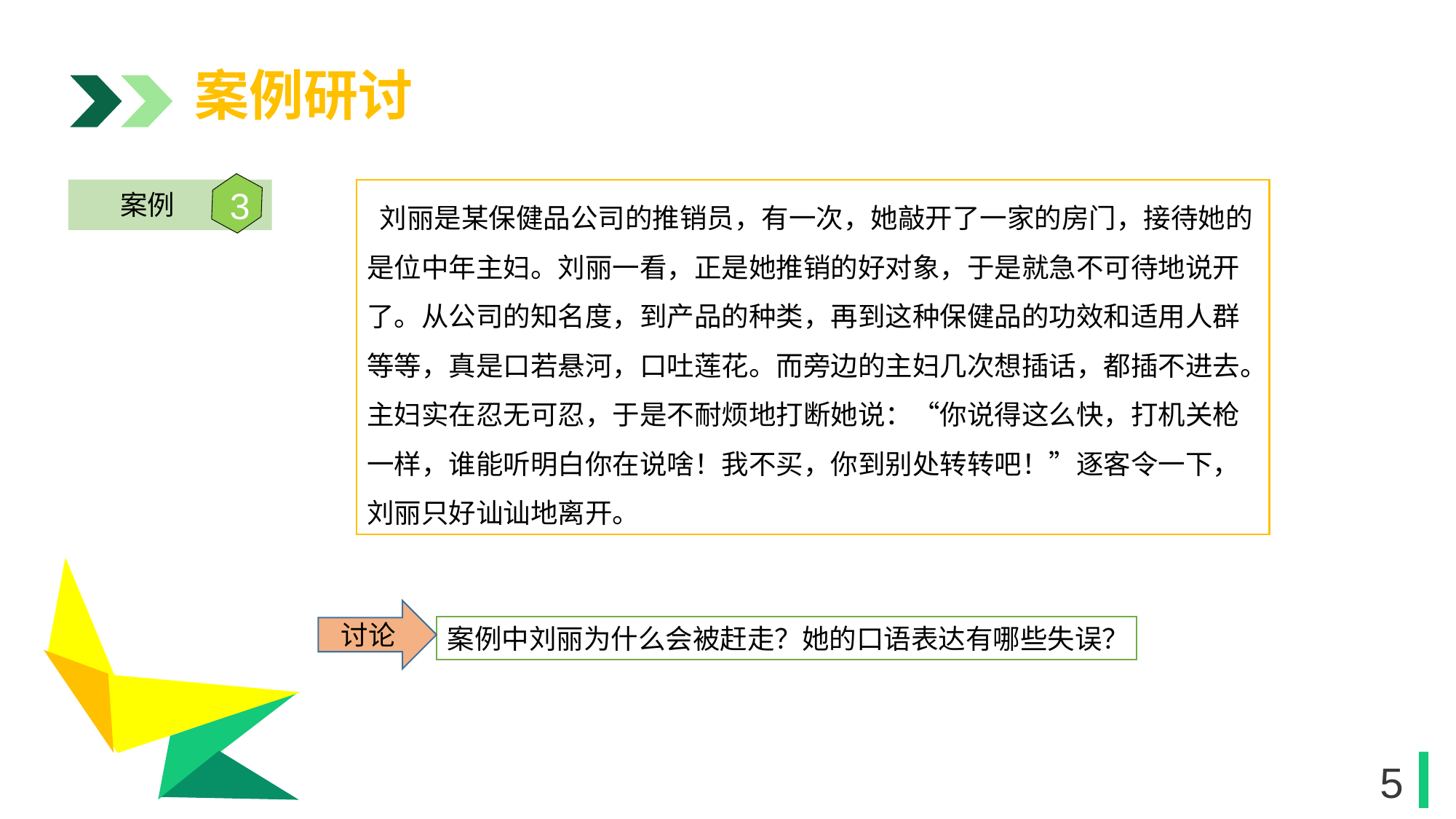

案例研讨

3

案例
 刘丽是某保健品公司的推销员，有一次，她敲开了一家的房门，接待她的是位中年主妇。刘丽一看，正是她推销的好对象，于是就急不可待地说开了。从公司的知名度，到产品的种类，再到这种保健品的功效和适用人群等等，真是口若悬河，口吐莲花。而旁边的主妇几次想插话，都插不进去。主妇实在忍无可忍，于是不耐烦地打断她说：“你说得这么快，打机关枪一样，谁能听明白你在说啥！我不买，你到别处转转吧！”逐客令一下，刘丽只好讪讪地离开。
1

讨论
案例中刘丽为什么会被赶走？她的口语表达有哪些失误？
1
5